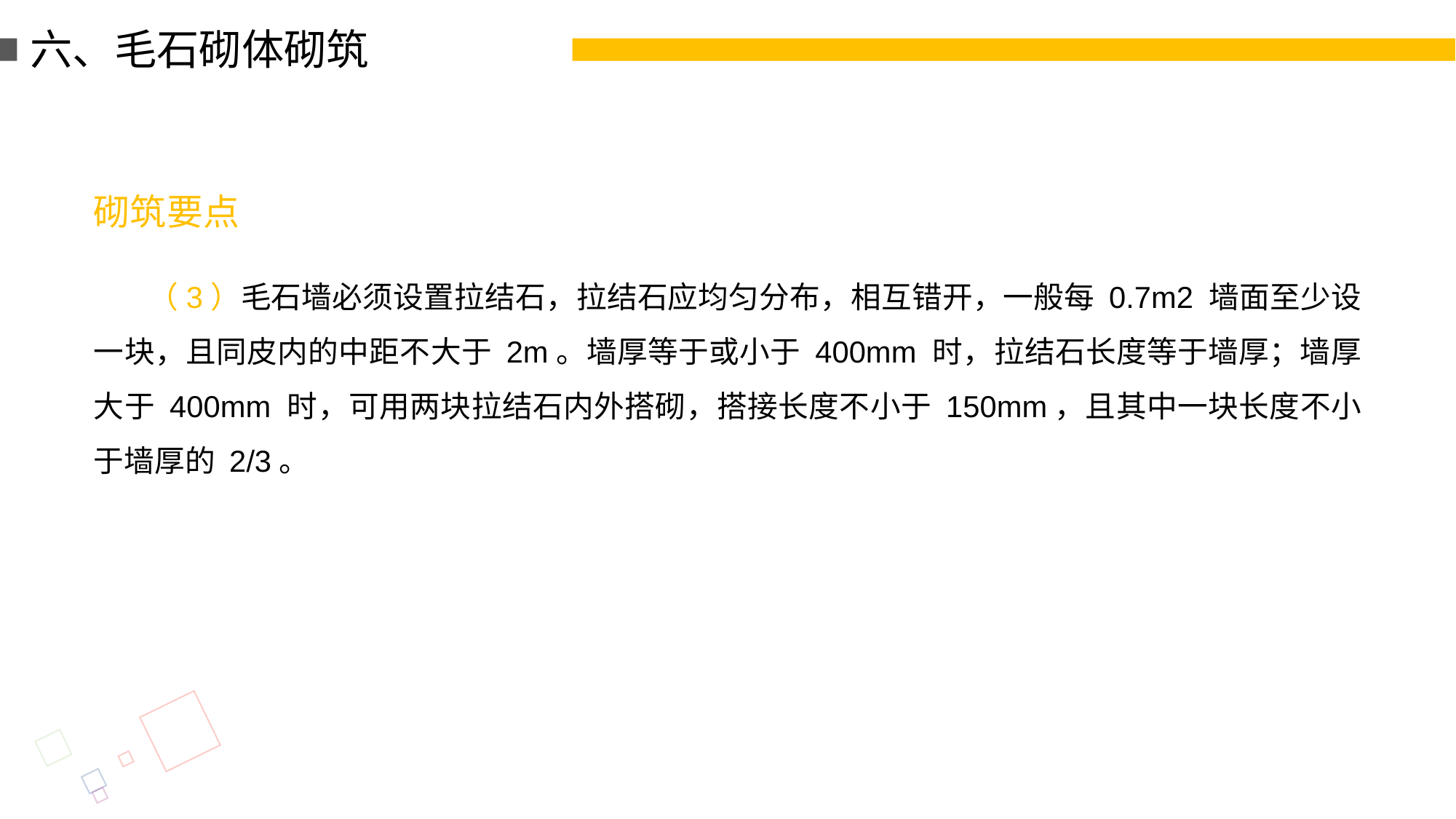

六、毛石砌体砌筑
砌筑要点
（3）毛石墙必须设置拉结石，拉结石应均匀分布，相互错开，一般每 0.7m2 墙面至少设一块，且同皮内的中距不大于 2m。墙厚等于或小于 400mm 时，拉结石长度等于墙厚；墙厚大于 400mm 时，可用两块拉结石内外搭砌，搭接长度不小于 150mm，且其中一块长度不小于墙厚的 2/3。